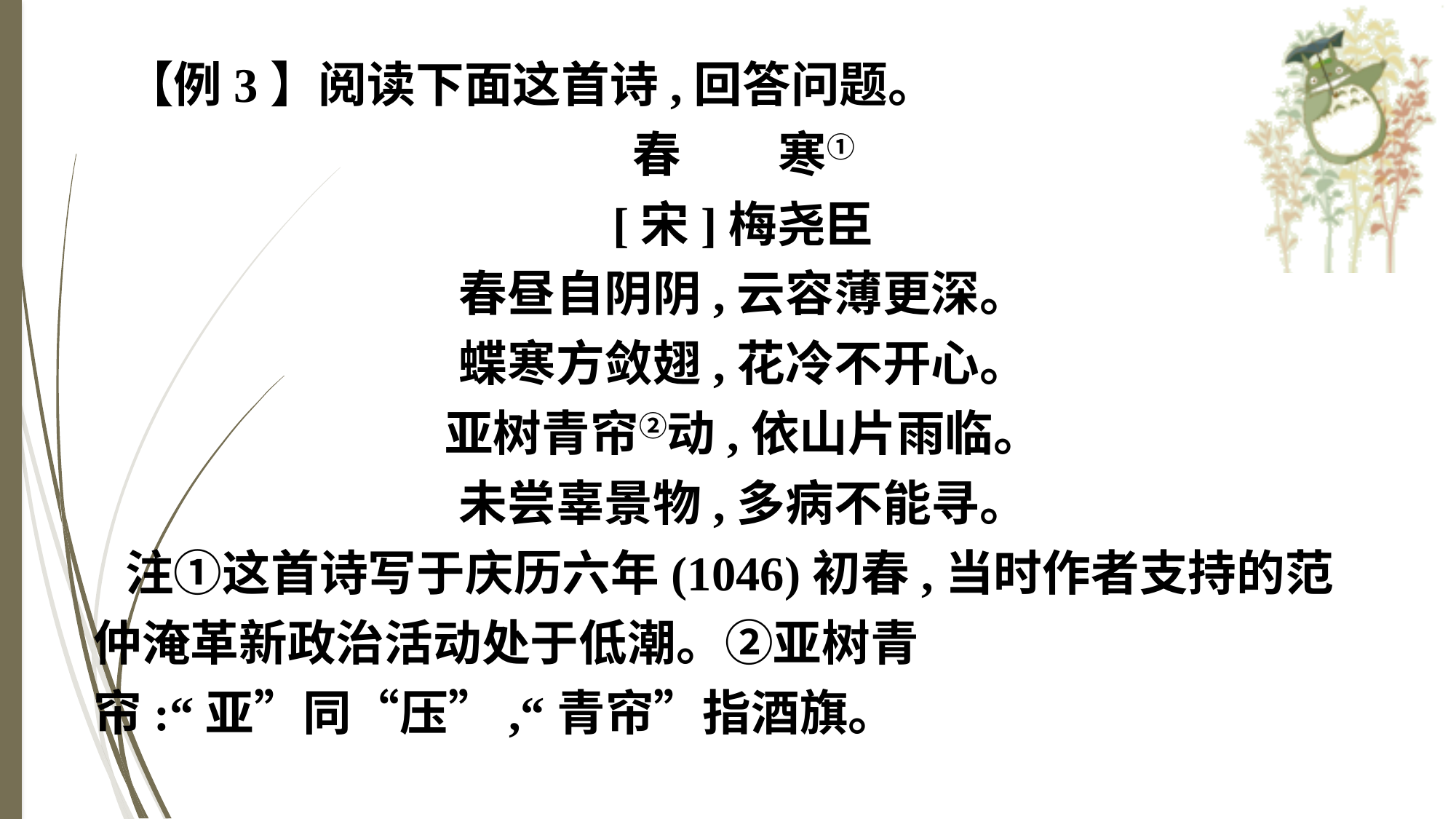

【例3】阅读下面这首诗,回答问题。
春　　寒①
[宋]梅尧臣
春昼自阴阴,云容薄更深。
蝶寒方敛翅,花冷不开心。
亚树青帘②动,依山片雨临。
未尝辜景物,多病不能寻。
注①这首诗写于庆历六年(1046)初春,当时作者支持的范仲淹革新政治活动处于低潮。②亚树青帘:“亚”同“压”,“青帘”指酒旗。